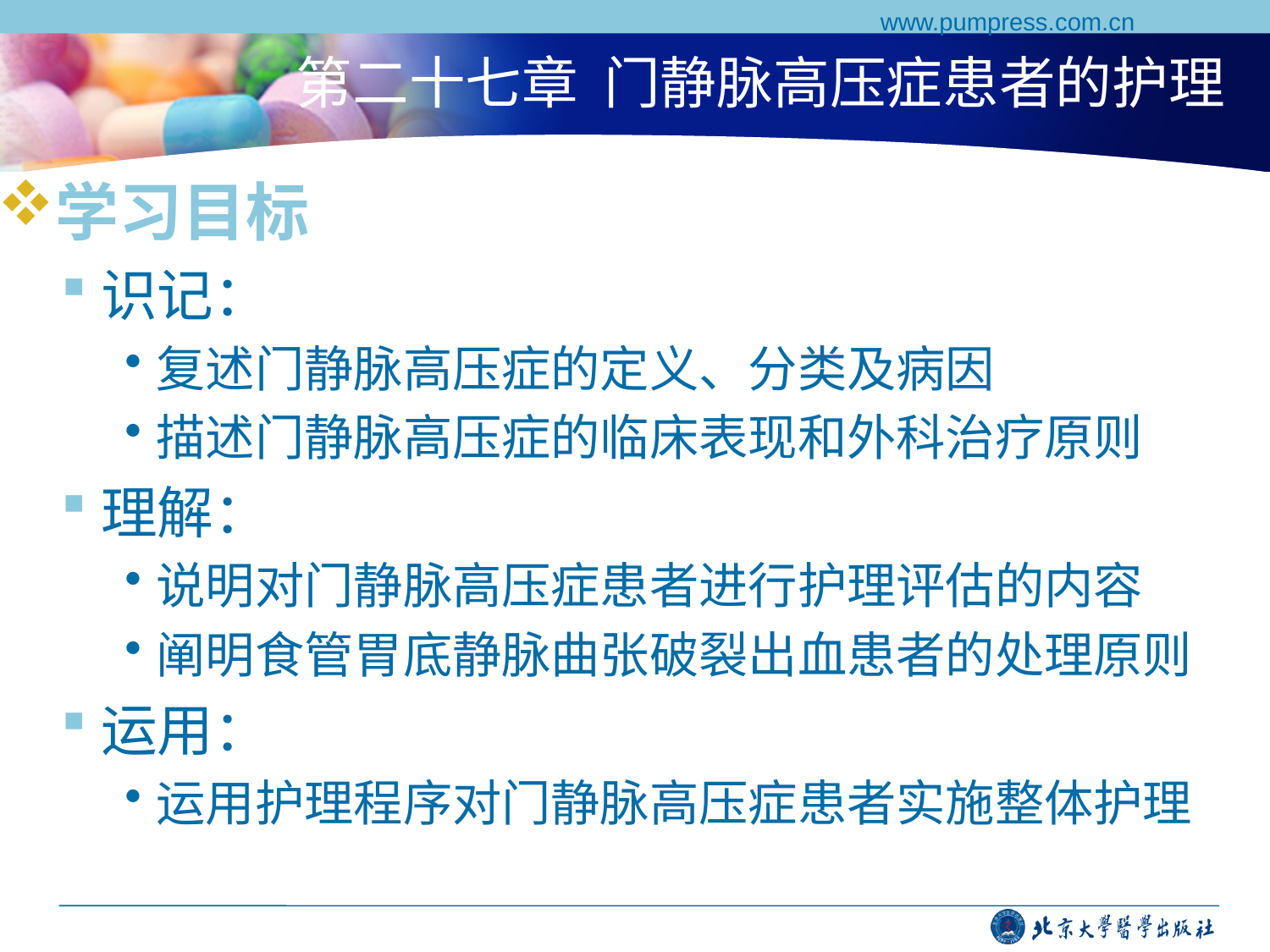

www.pumpress.com.cn
# 第二十七章  门静脉高压症患者的护理
学习目标
识记：
复述门静脉高压症的定义、分类及病因
描述门静脉高压症的临床表现和外科治疗原则
理解：
说明对门静脉高压症患者进行护理评估的内容
阐明食管胃底静脉曲张破裂出血患者的处理原则
运用：
运用护理程序对门静脉高压症患者实施整体护理